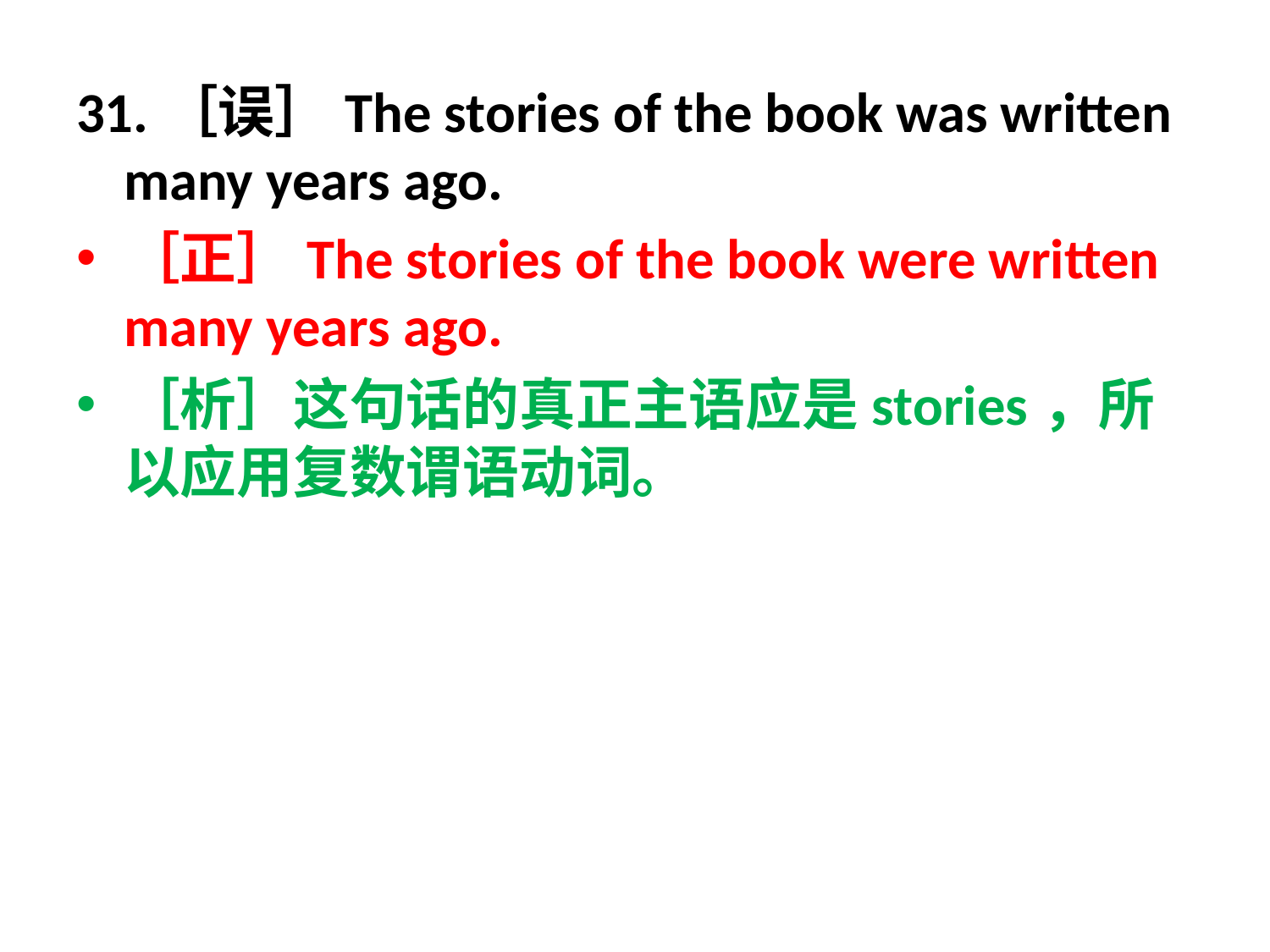

31.［误］The stories of the book was written many years ago.
［正］The stories of the book were written many years ago.
［析］这句话的真正主语应是stories，所以应用复数谓语动词。